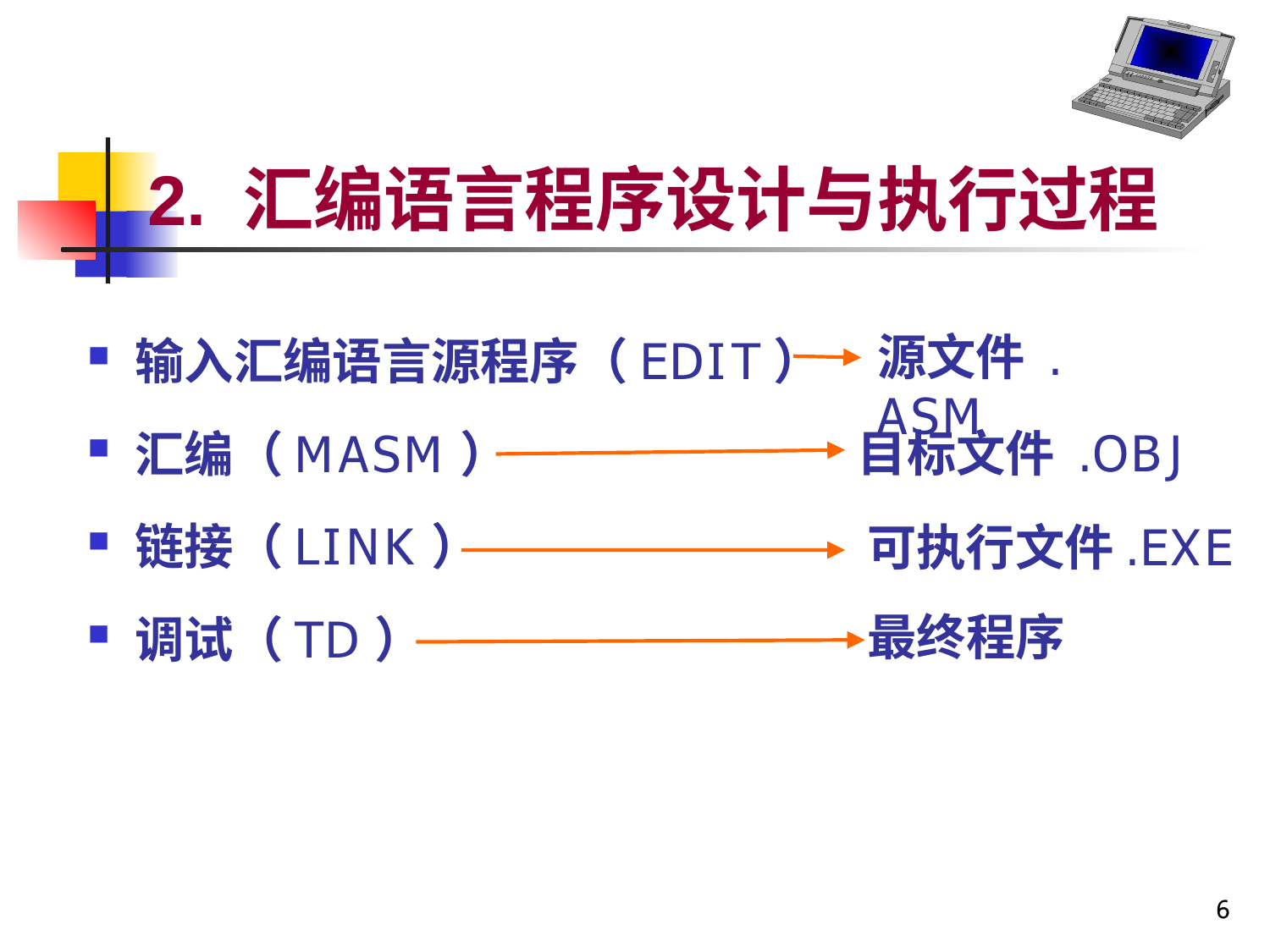

# 2. 汇编语言程序设计与执行过程
输入汇编语言源程序（EDIT）
汇编（MASM）
链接（LINK）
调试（TD）

源文件 . ASM

目标文件 .OBJ

可执行文件.EXE

最终程序

6